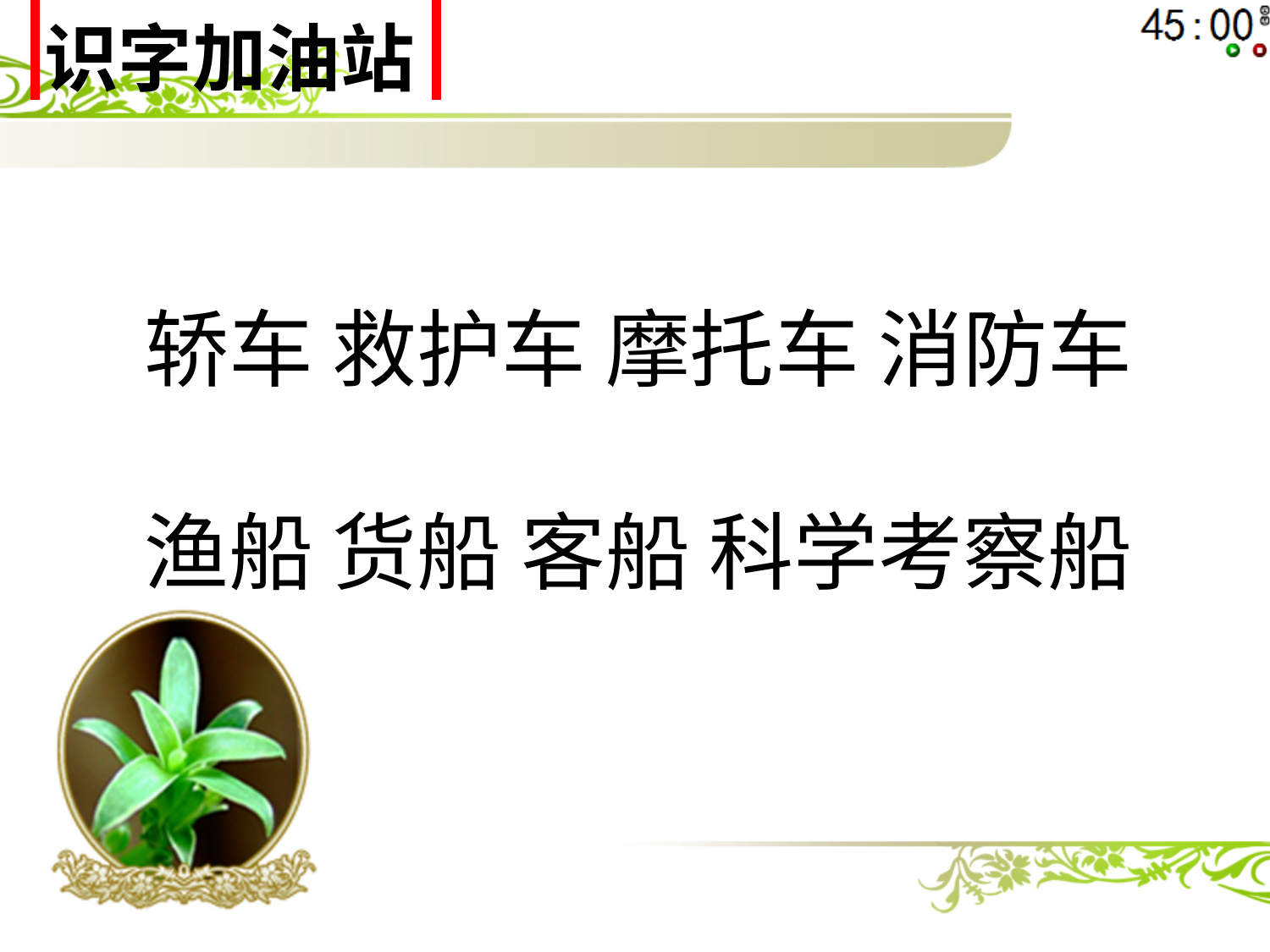

| 识字加油站 |
| --- |
轿车 救护车 摩托车 消防车
渔船 货船 客船 科学考察船